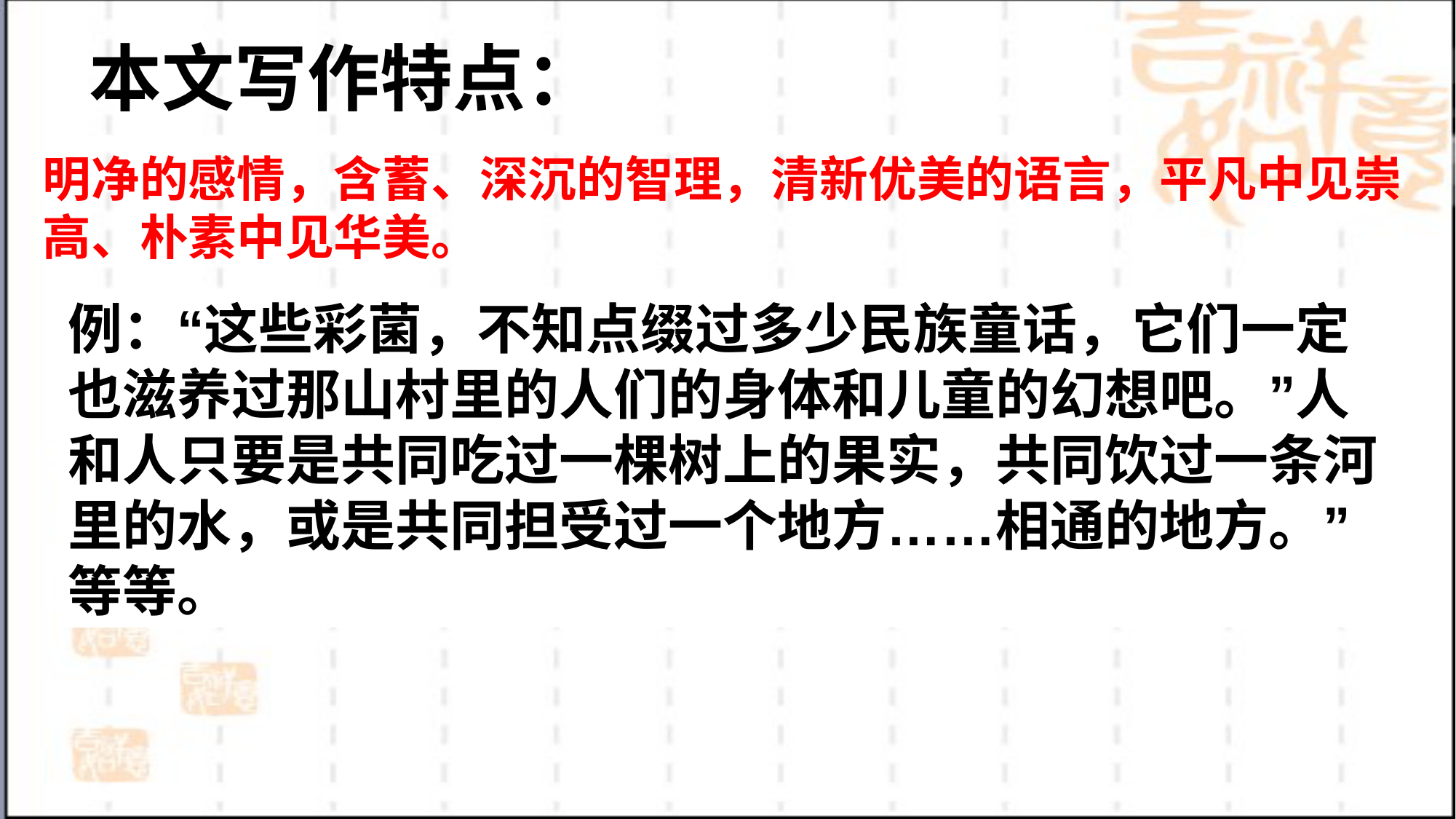

本文写作特点：
明净的感情，含蓄、深沉的智理，清新优美的语言，平凡中见崇高、朴素中见华美。
例：“这些彩菌，不知点缀过多少民族童话，它们一定也滋养过那山村里的人们的身体和儿童的幻想吧。”人和人只要是共同吃过一棵树上的果实，共同饮过一条河里的水，或是共同担受过一个地方……相通的地方。”等等。